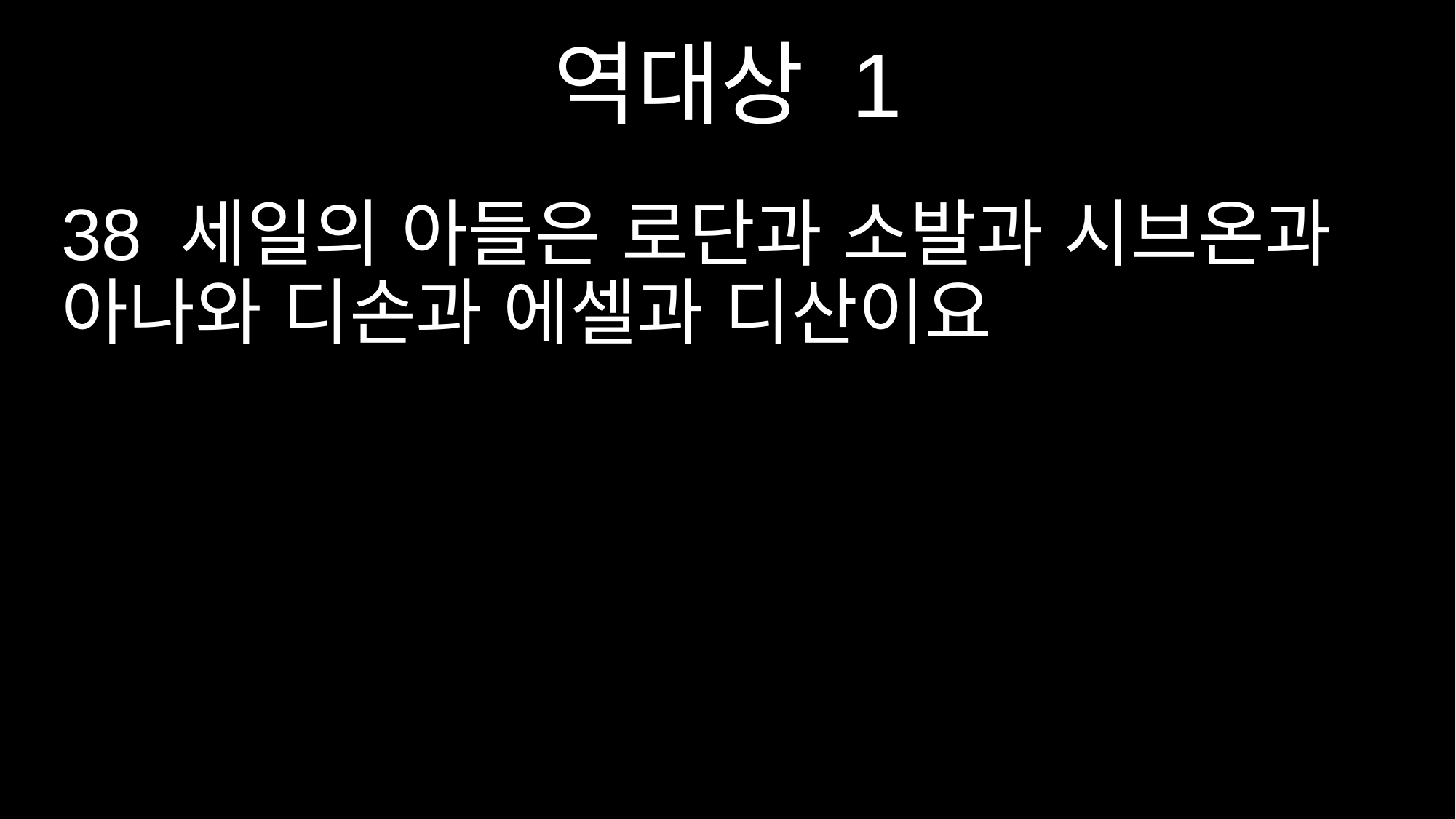

역대상 1
38 세일의 아들은 로단과 소발과 시브온과 아나와 디손과 에셀과 디산이요